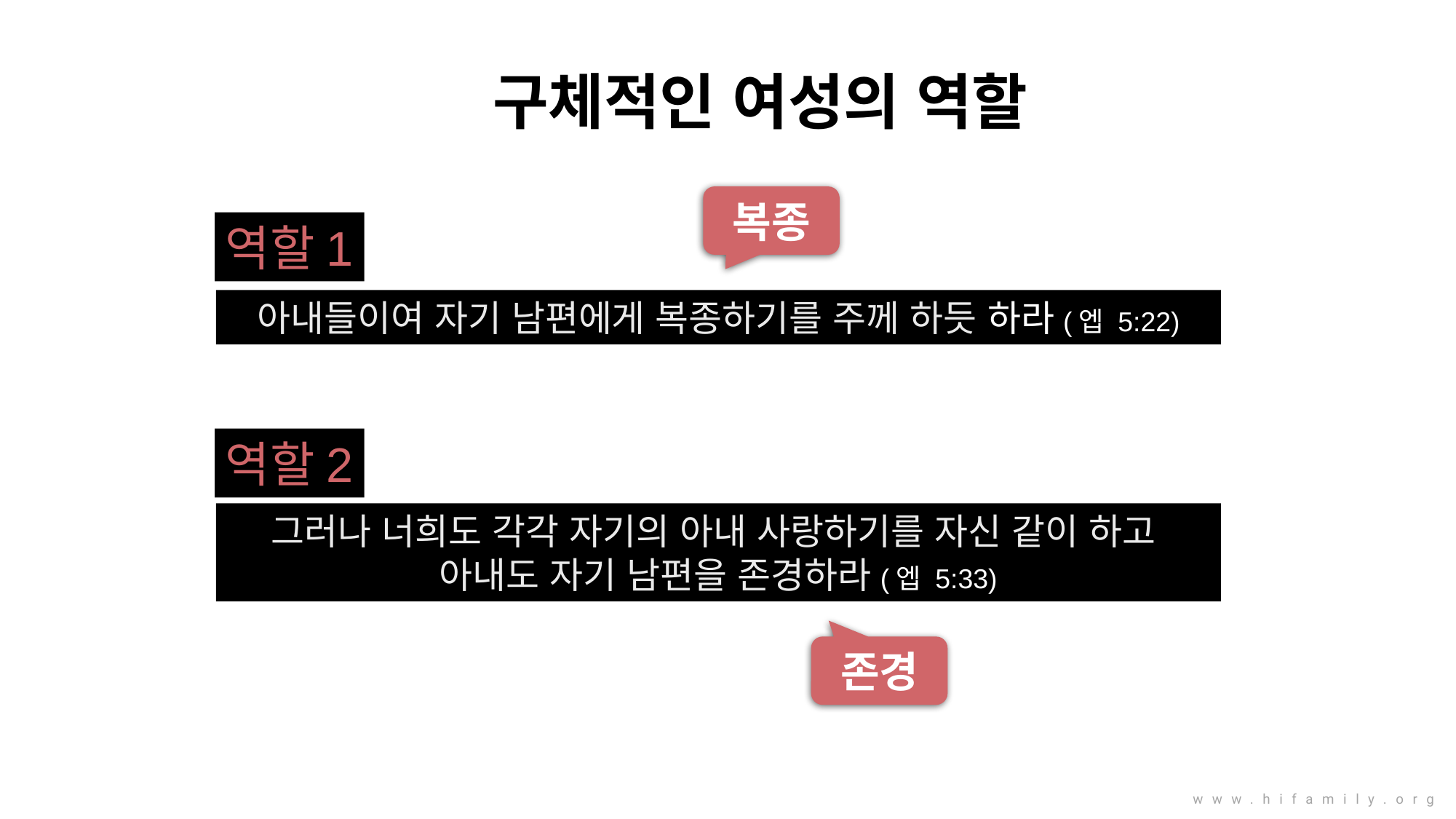

구체적인 여성의 역할
복종
역할1
아내들이여 자기 남편에게 복종하기를 주께 하듯 하라(엡 5:22)
역할2
그러나 너희도 각각 자기의 아내 사랑하기를 자신 같이 하고
아내도 자기 남편을 존경하라(엡 5:33)
존경
www.hifamily.org